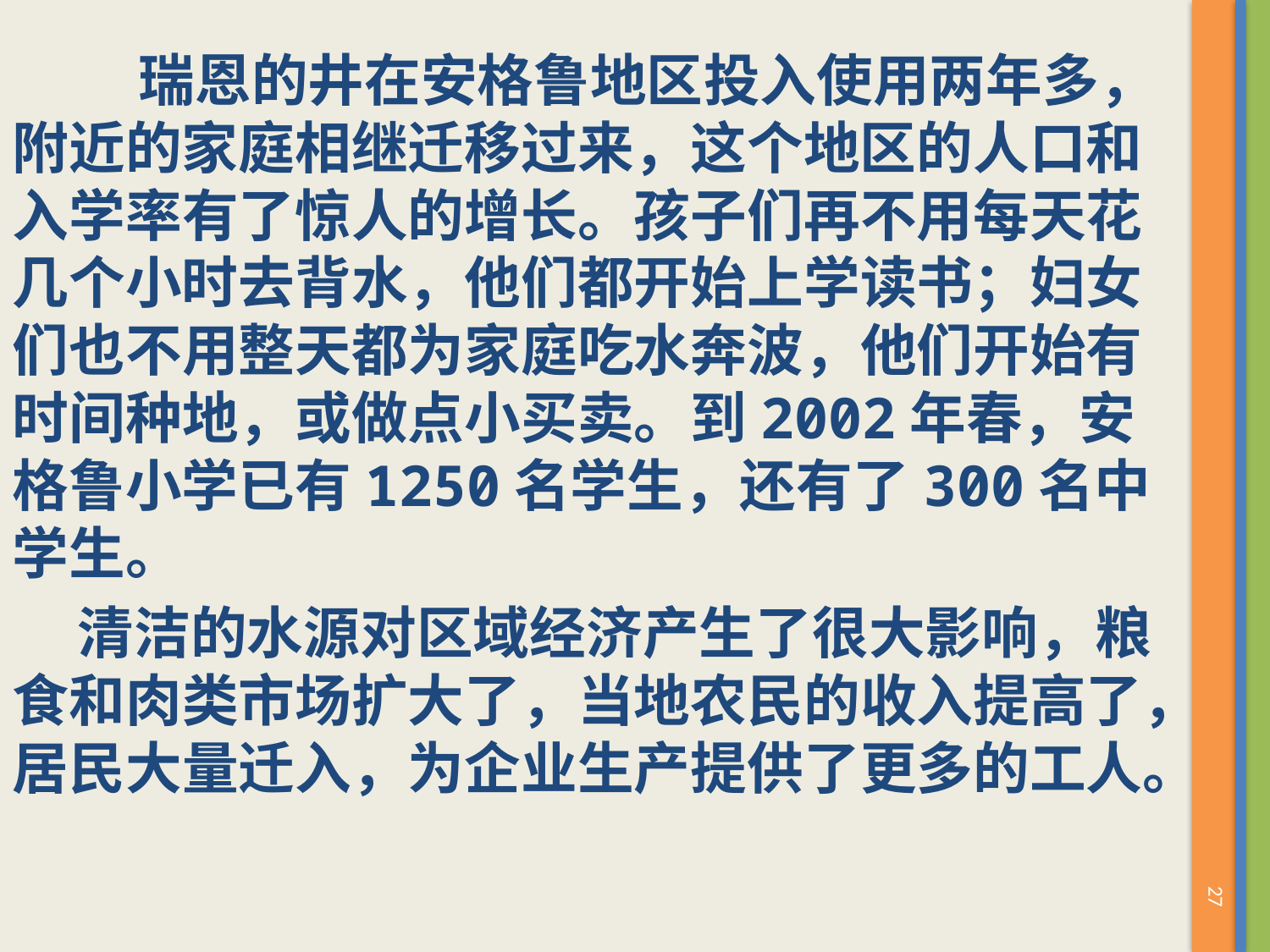

瑞恩的井在安格鲁地区投入使用两年多，附近的家庭相继迁移过来，这个地区的人口和入学率有了惊人的增长。孩子们再不用每天花几个小时去背水，他们都开始上学读书；妇女们也不用整天都为家庭吃水奔波，他们开始有时间种地，或做点小买卖。到2002年春，安格鲁小学已有1250名学生，还有了300名中学生。
    清洁的水源对区域经济产生了很大影响，粮食和肉类市场扩大了，当地农民的收入提高了，居民大量迁入，为企业生产提供了更多的工人。
27